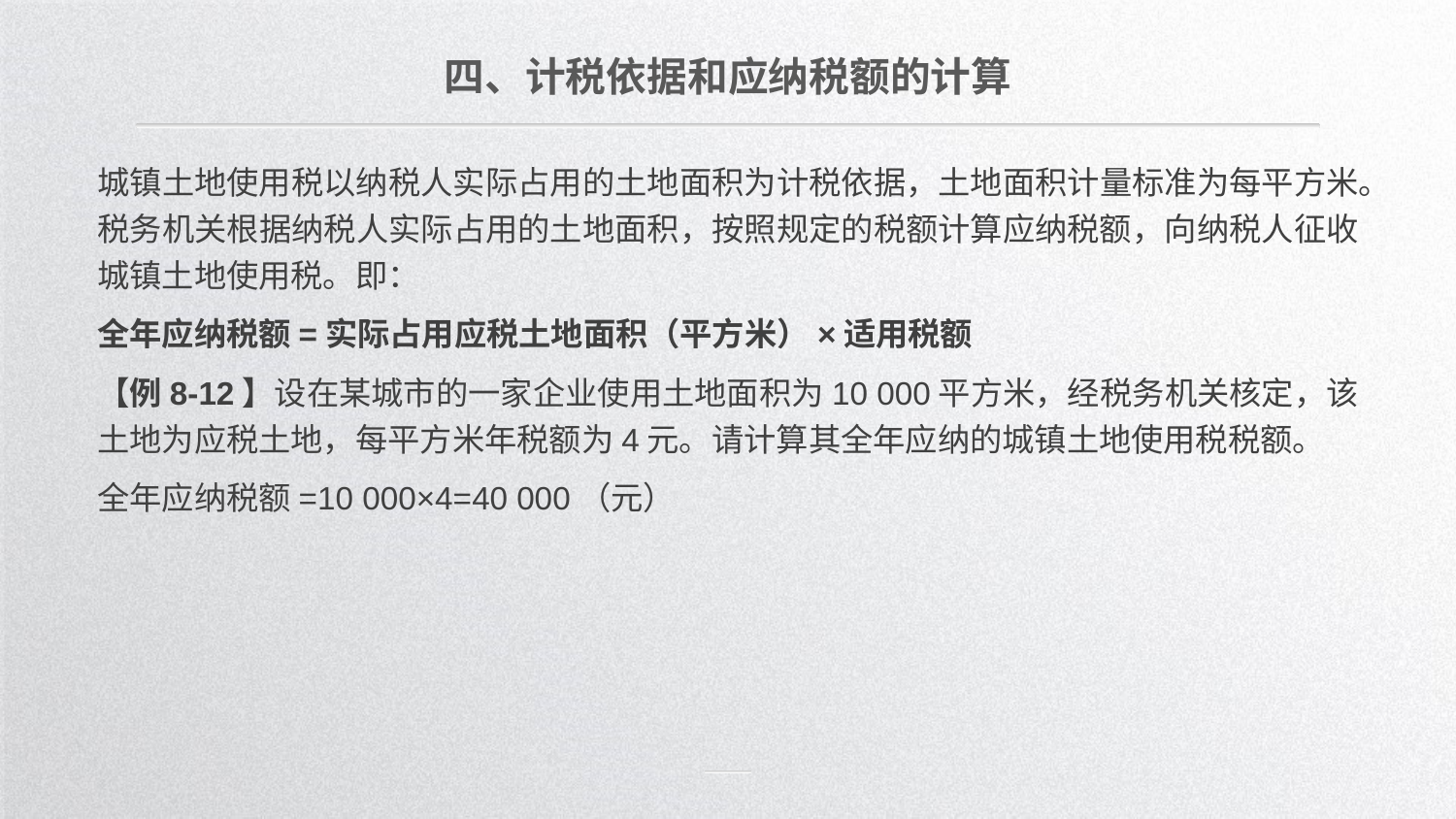

四、计税依据和应纳税额的计算
城镇土地使用税以纳税人实际占用的土地面积为计税依据，土地面积计量标准为每平方米。税务机关根据纳税人实际占用的土地面积，按照规定的税额计算应纳税额，向纳税人征收城镇土地使用税。即：
全年应纳税额=实际占用应税土地面积（平方米）×适用税额
【例8-12】设在某城市的一家企业使用土地面积为10 000平方米，经税务机关核定，该土地为应税土地，每平方米年税额为4元。请计算其全年应纳的城镇土地使用税税额。
全年应纳税额=10 000×4=40 000（元）